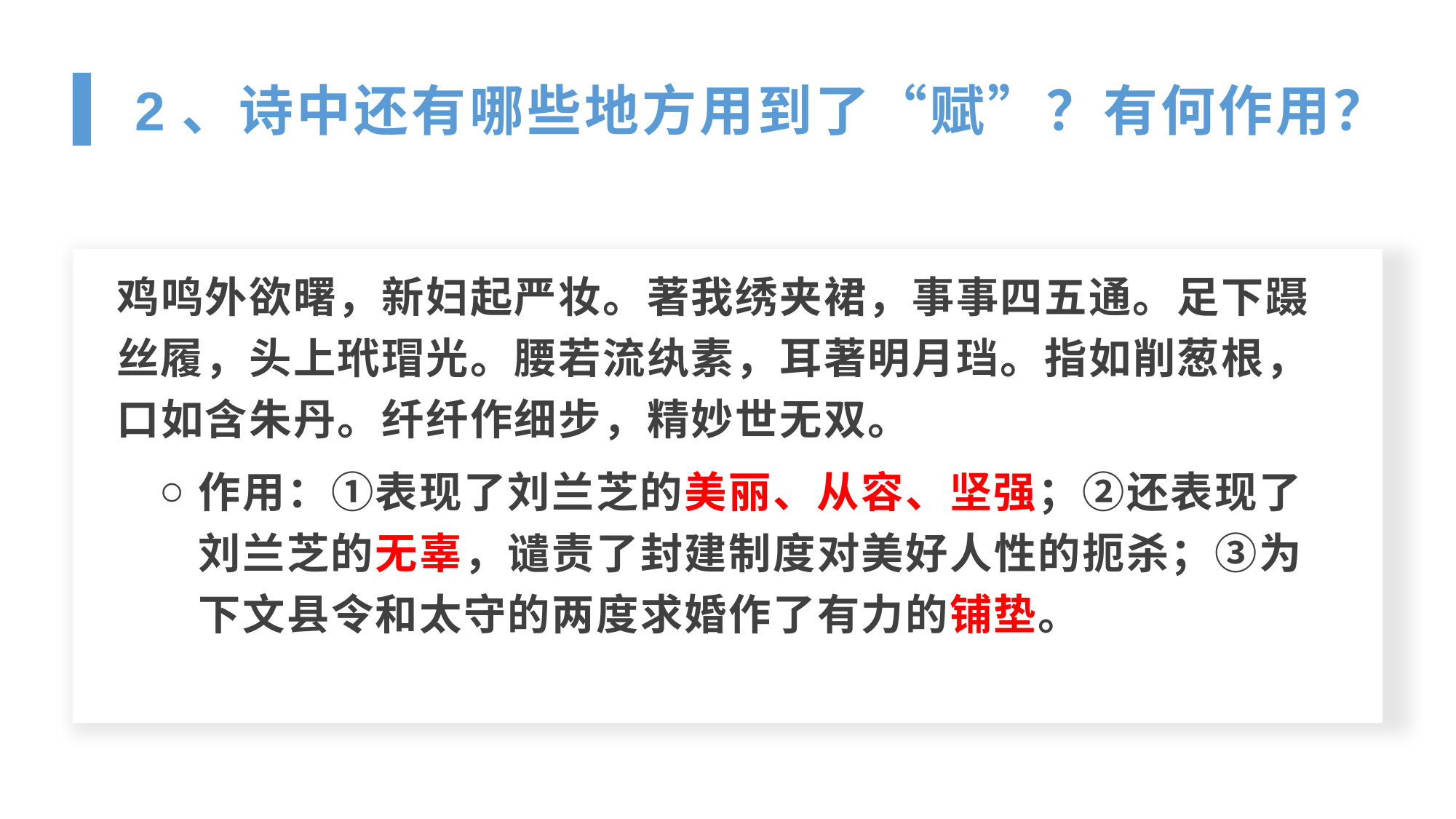

2、诗中还有哪些地方用到了“赋”？有何作用？

鸡鸣外欲曙，新妇起严妆。著我绣夹裙，事事四五通。足下蹑丝履，头上玳瑁光。腰若流纨素，耳著明月珰。指如削葱根，口如含朱丹。纤纤作细步，精妙世无双。
作用：①表现了刘兰芝的美丽、从容、坚强；②还表现了刘兰芝的无辜，谴责了封建制度对美好人性的扼杀；③为下文县令和太守的两度求婚作了有力的铺垫。